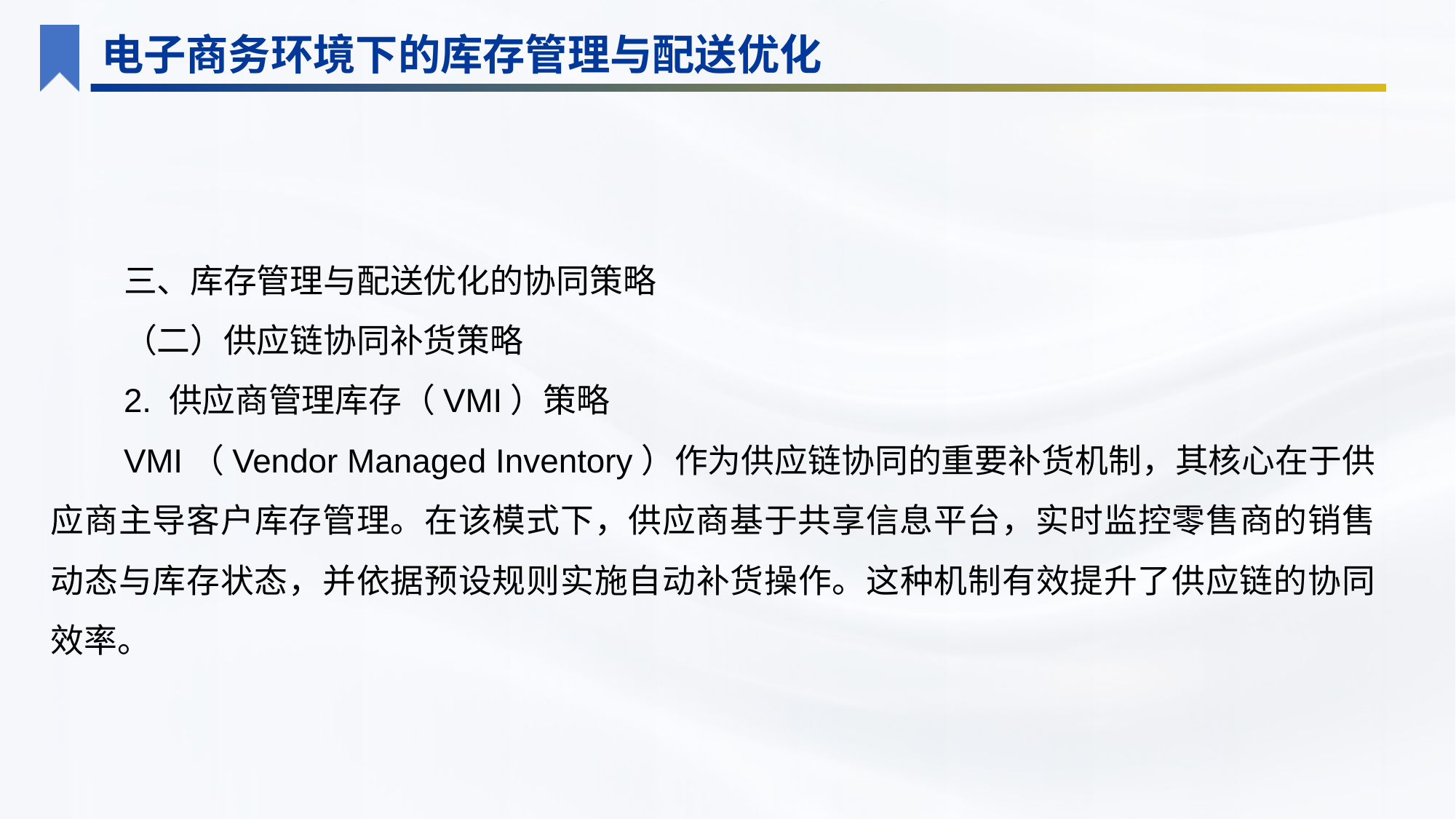

电子商务环境下的库存管理与配送优化
三、库存管理与配送优化的协同策略
（二）供应链协同补货策略
2. 供应商管理库存（VMI）策略
VMI（Vendor Managed Inventory）作为供应链协同的重要补货机制，其核心在于供应商主导客户库存管理。在该模式下，供应商基于共享信息平台，实时监控零售商的销售动态与库存状态，并依据预设规则实施自动补货操作。这种机制有效提升了供应链的协同效率。